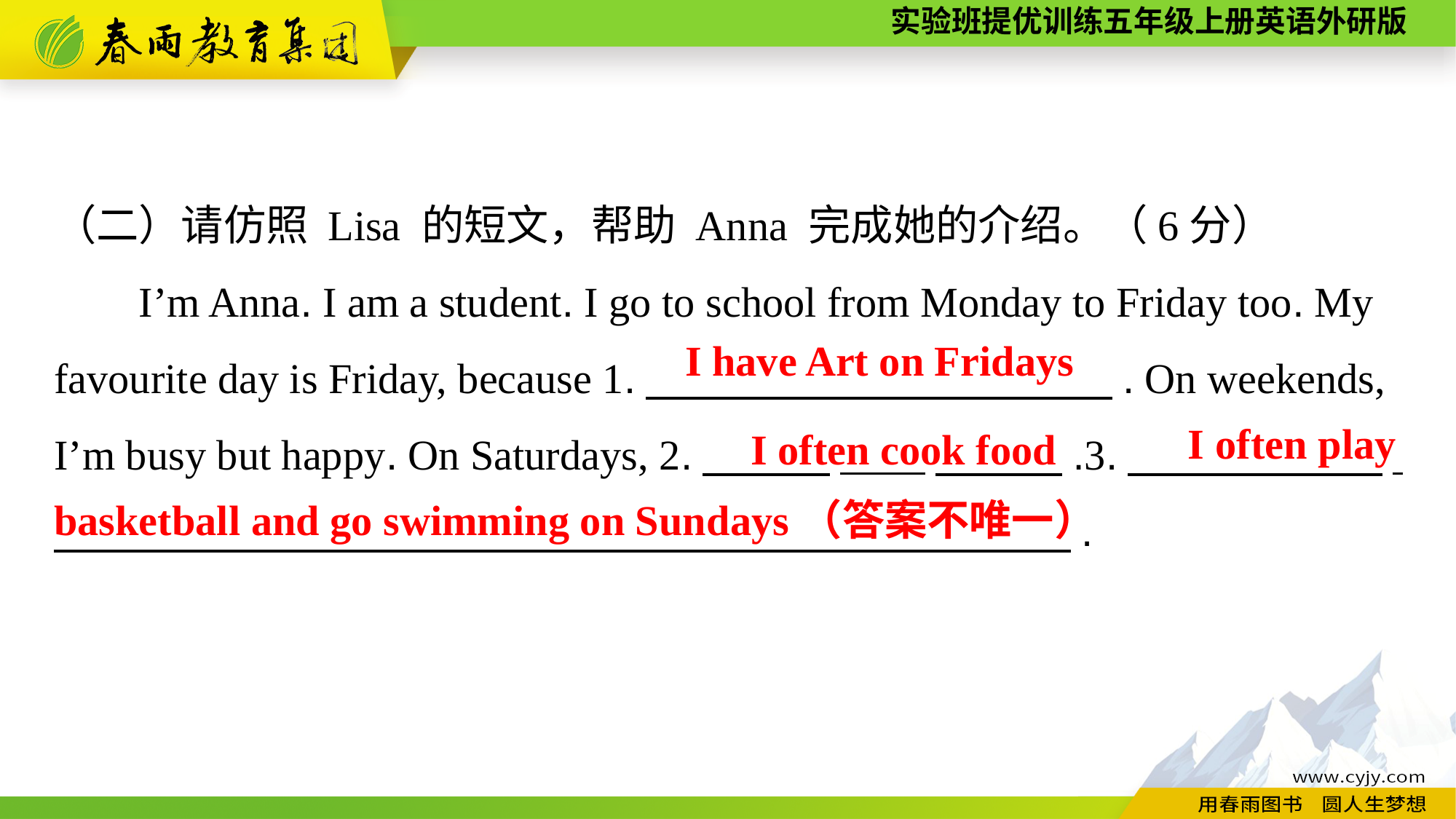

（二）请仿照 Lisa 的短文，帮助 Anna 完成她的介绍。（6分）
I’m Anna. I am a student. I go to school from Monday to Friday too. My favourite day is Friday, because 1.　　　　　　　　　　　. On weekends, I’m busy but happy. On Saturdays, 2.　　　____　　　.3.　　　　　　.
　　　　　　　　　　　                                      　　　　 .
I have Art on Fridays
                                                                                                        I often play basketball and go swimming on Sundays（答案不唯一）
I often cook food